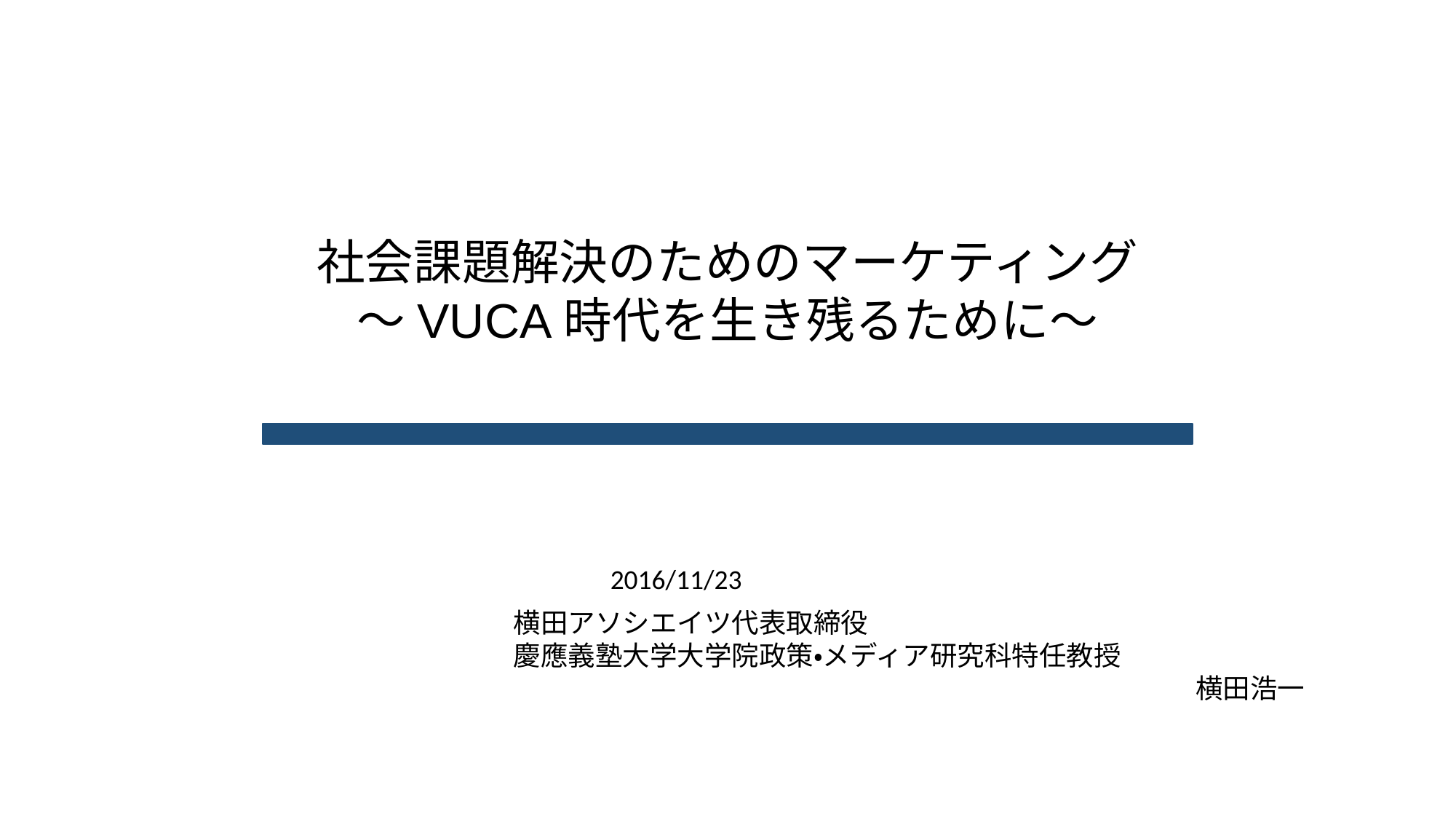

社会課題解決のためのマーケティング
～VUCA時代を生き残るために～

2016/11/23
横田アソシエイツ代表取締役
慶應義塾大学大学院政策・メディア研究科特任教授
　　　　　　　　　　　　　　　　　　　　　　　　　横田浩一